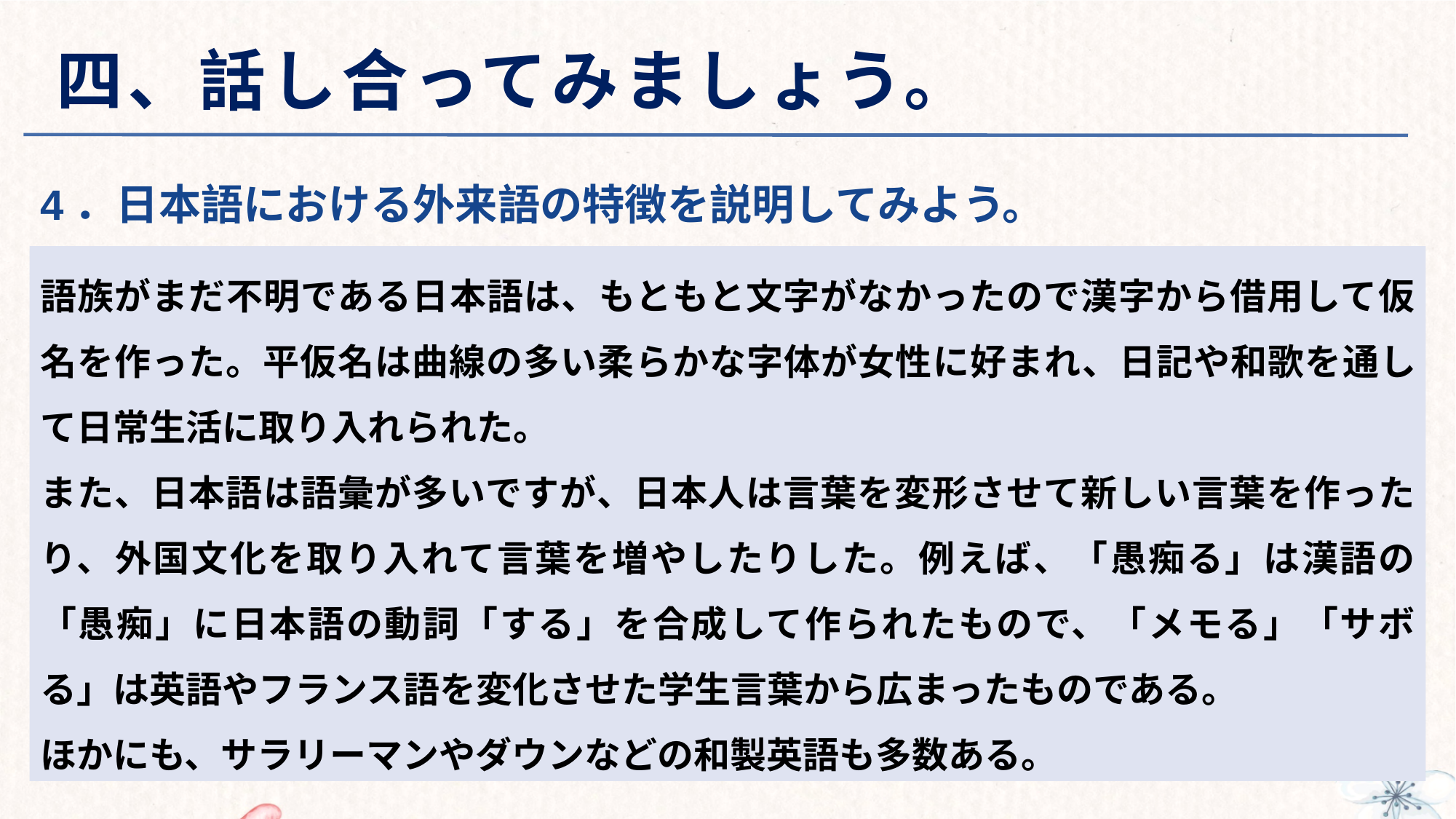

# 四、話し合ってみましょう。
4．日本語における外来語の特徴を説明してみよう。
語族がまだ不明である日本語は、もともと文字がなかったので漢字から借用して仮名を作った。平仮名は曲線の多い柔らかな字体が女性に好まれ、日記や和歌を通して日常生活に取り入れられた。
また、日本語は語彙が多いですが、日本人は言葉を変形させて新しい言葉を作ったり、外国文化を取り入れて言葉を増やしたりした。例えば、「愚痴る」は漢語の「愚痴」に日本語の動詞「する」を合成して作られたもので、「メモる」「サボる」は英語やフランス語を変化させた学生言葉から広まったものである。
ほかにも、サラリーマンやダウンなどの和製英語も多数ある。